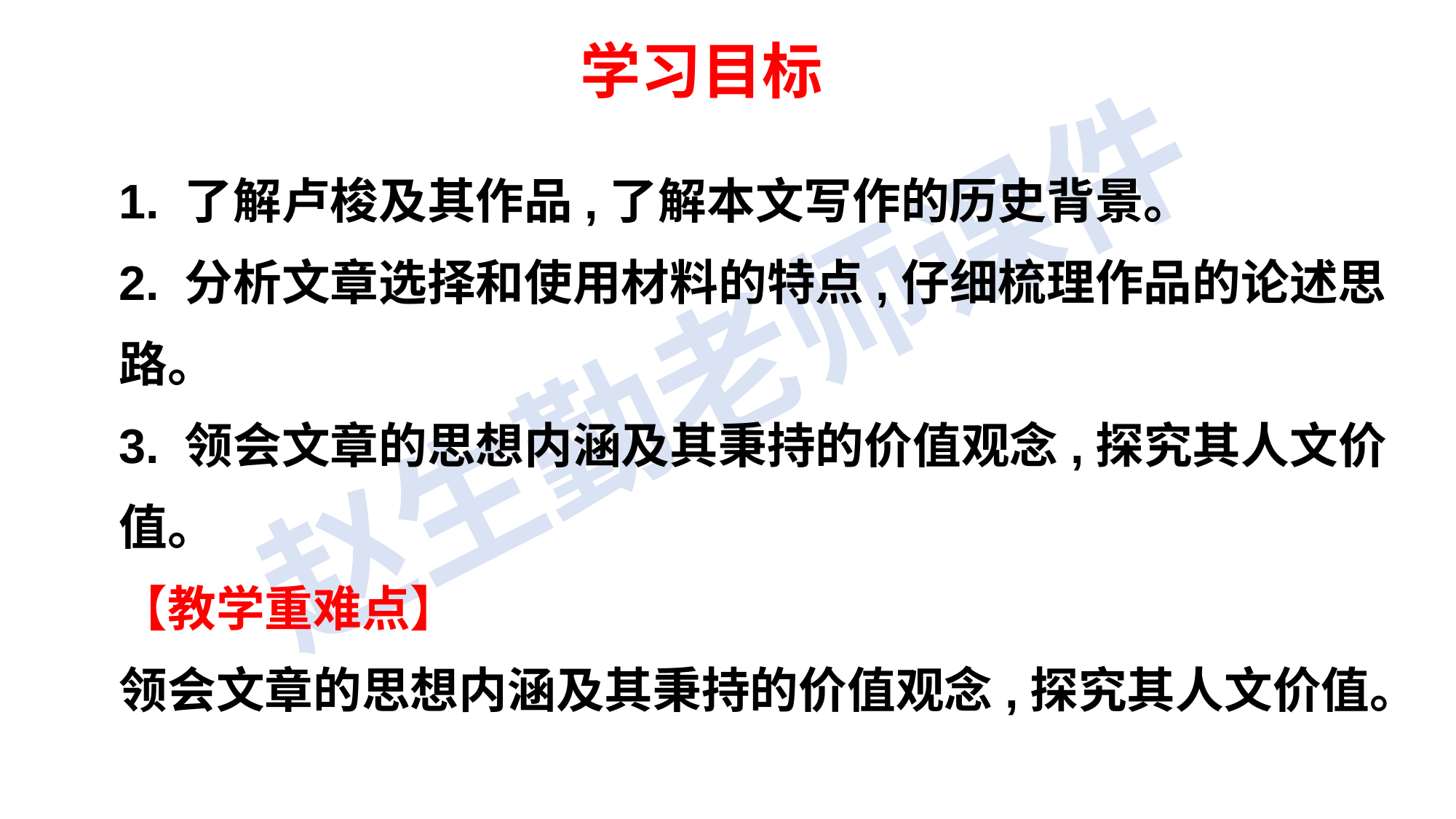

学习目标
1. 了解卢梭及其作品,了解本文写作的历史背景。
2. 分析文章选择和使用材料的特点,仔细梳理作品的论述思路。
3. 领会文章的思想内涵及其秉持的价值观念,探究其人文价值。
【教学重难点】
领会文章的思想内涵及其秉持的价值观念,探究其人文价值。